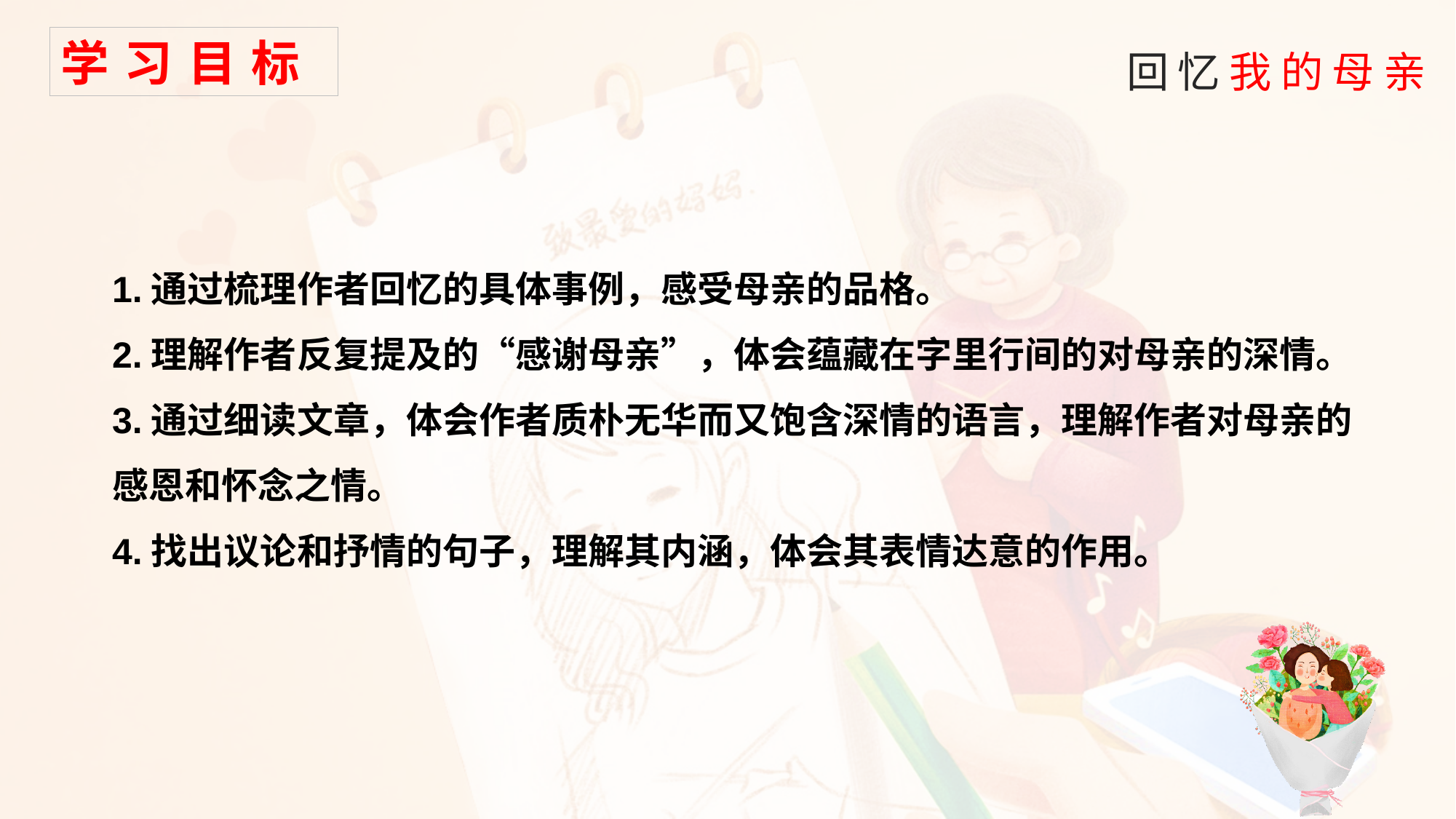

学习目标
1.通过梳理作者回忆的具体事例，感受母亲的品格。
2.理解作者反复提及的“感谢母亲”，体会蕴藏在字里行间的对母亲的深情。
3.通过细读文章，体会作者质朴无华而又饱含深情的语言，理解作者对母亲的感恩和怀念之情。
4.找出议论和抒情的句子，理解其内涵，体会其表情达意的作用。